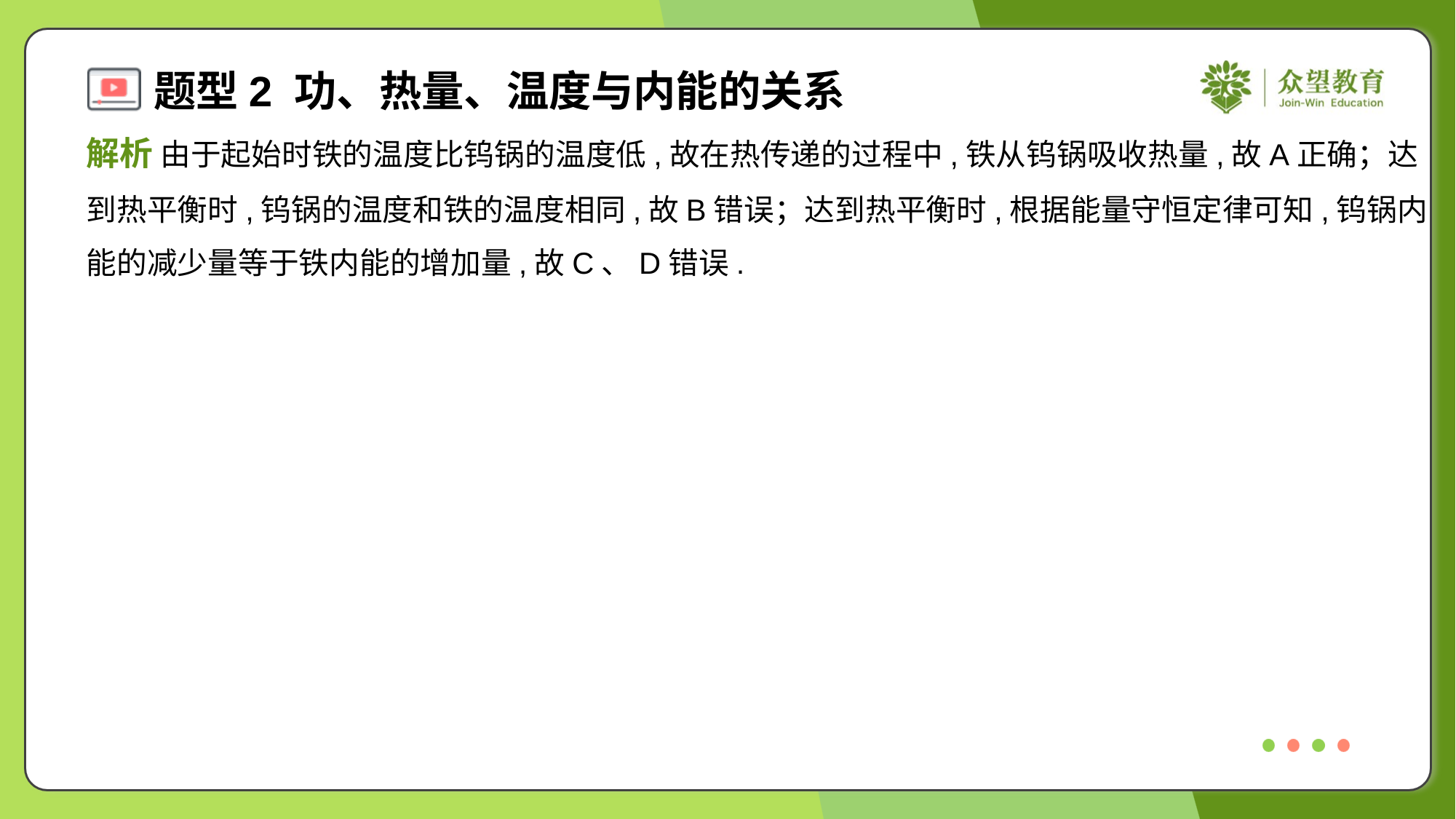

解析 由于起始时铁的温度比钨锅的温度低,故在热传递的过程中,铁从钨锅吸收热量,故A正确；达
到热平衡时,钨锅的温度和铁的温度相同,故B错误；达到热平衡时,根据能量守恒定律可知,钨锅内
能的减少量等于铁内能的增加量,故C、D错误.